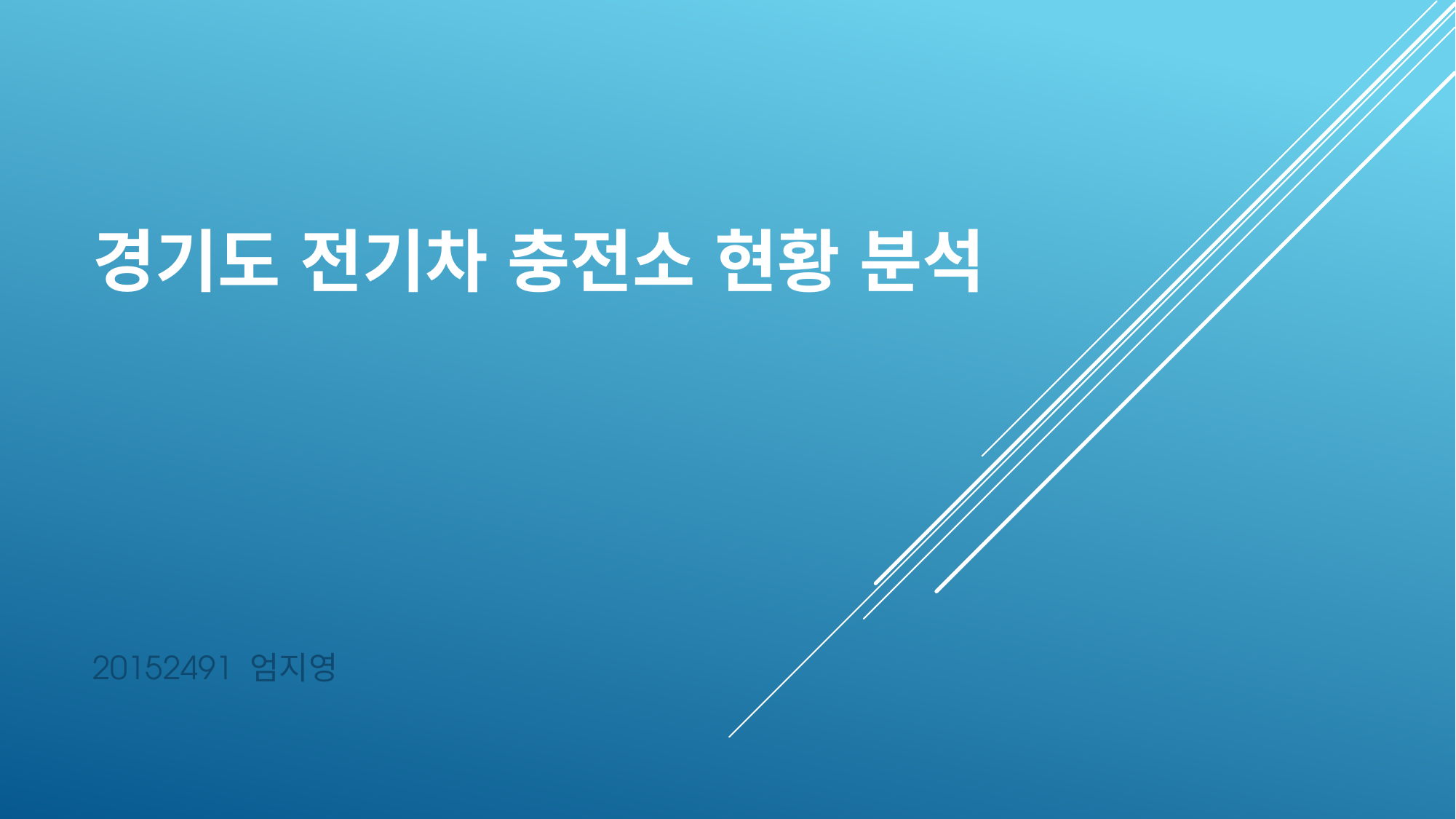

# 경기도 전기차 충전소 현황 분석
20152491 엄지영